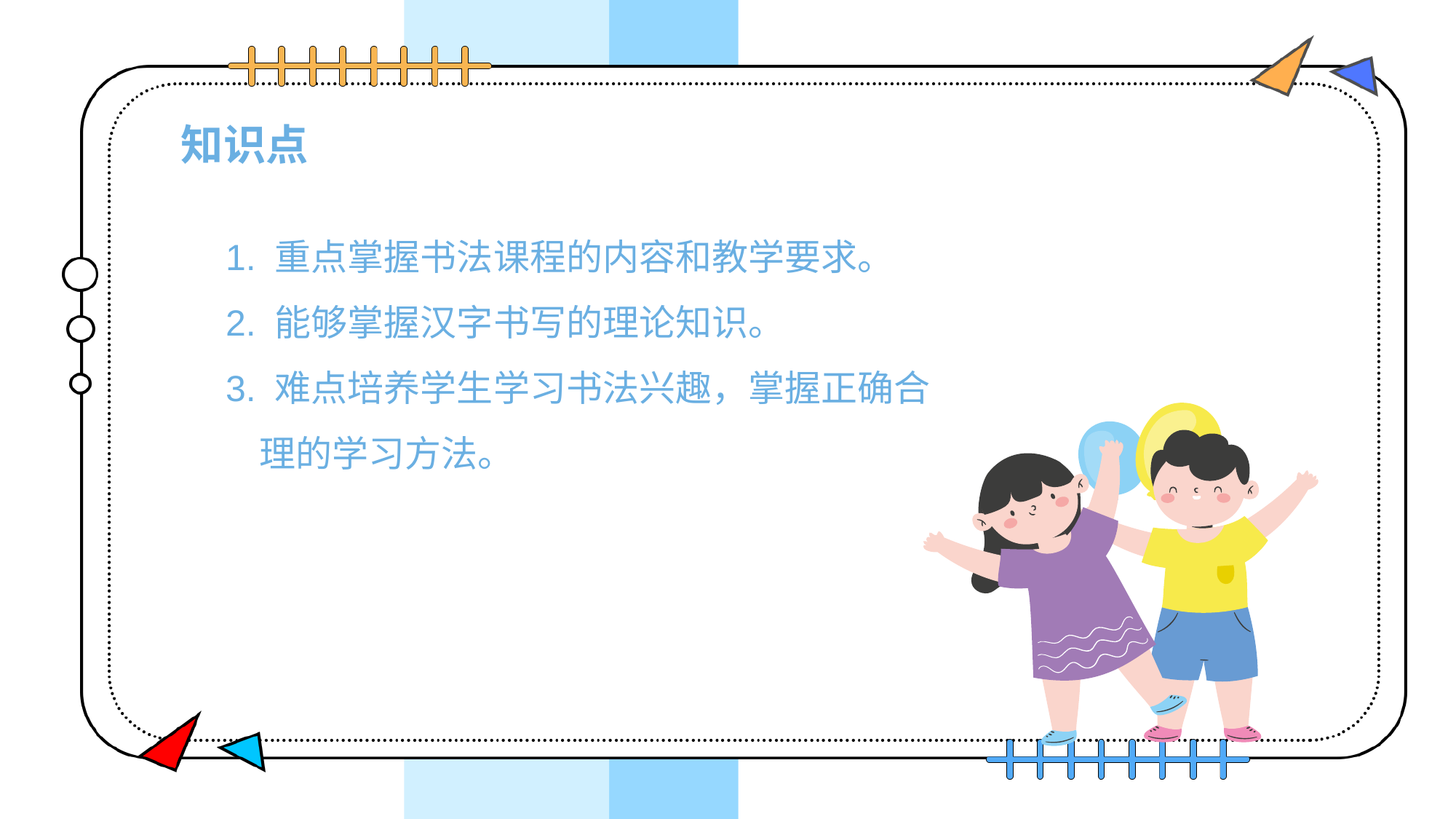

# 知识点
1. 重点掌握书法课程的内容和教学要求。
2. 能够掌握汉字书写的理论知识。
3. 难点培养学生学习书法兴趣，掌握正确合
   理的学习方法。